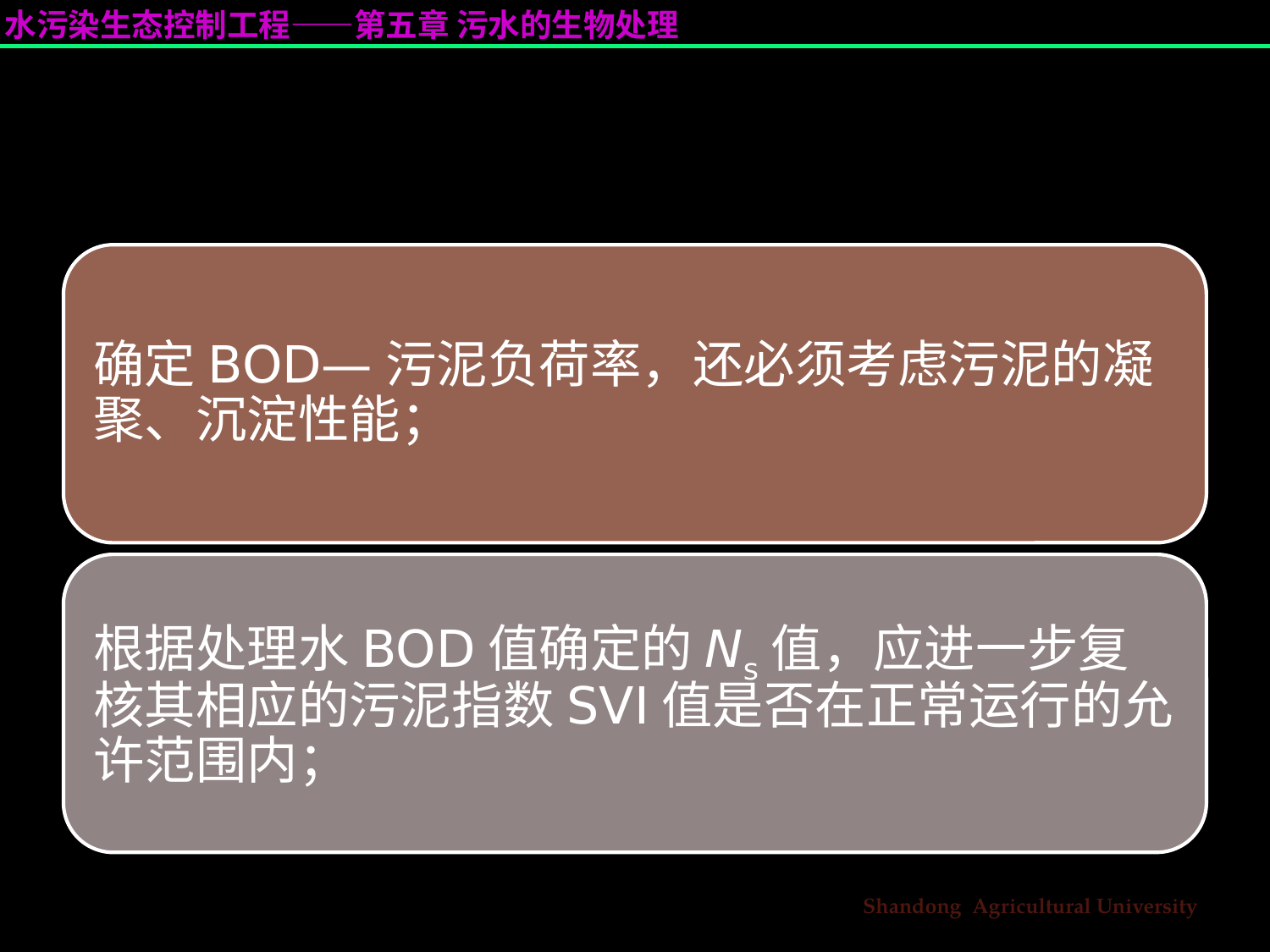

#
确定BOD—污泥负荷率，还必须考虑污泥的凝聚、沉淀性能；
根据处理水BOD值确定的Ns值，应进一步复核其相应的污泥指数SVI值是否在正常运行的允许范围内；